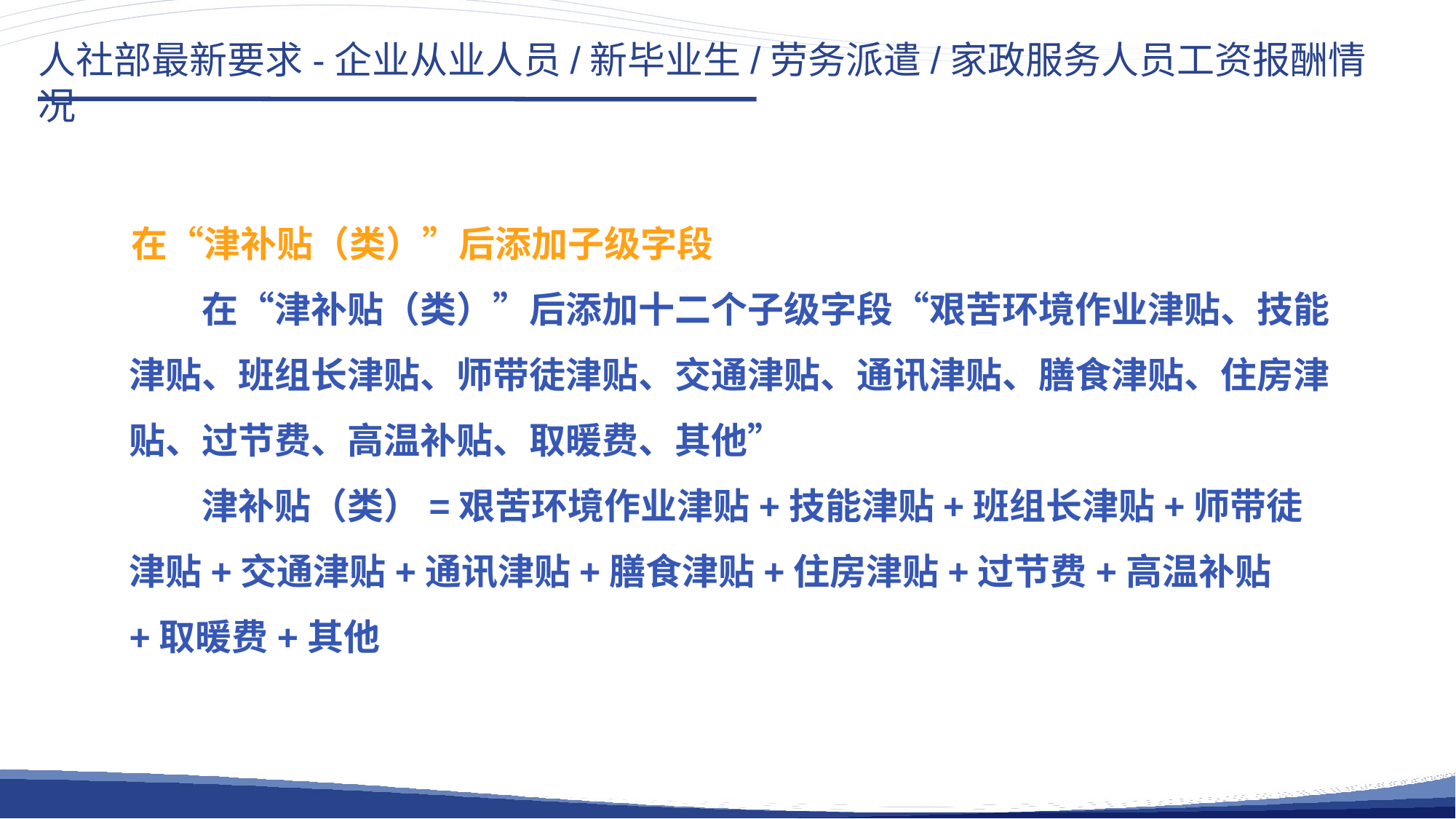

人社部最新要求-企业从业人员/新毕业生/劳务派遣/家政服务人员工资报酬情况
在“津补贴（类）”后添加子级字段
在“津补贴（类）”后添加十二个子级字段“艰苦环境作业津贴、技能津贴、班组长津贴、师带徒津贴、交通津贴、通讯津贴、膳食津贴、住房津贴、过节费、高温补贴、取暖费、其他”
津补贴（类）=艰苦环境作业津贴+技能津贴+班组长津贴+师带徒津贴+交通津贴+通讯津贴+膳食津贴+住房津贴+过节费+高温补贴+取暖费+其他